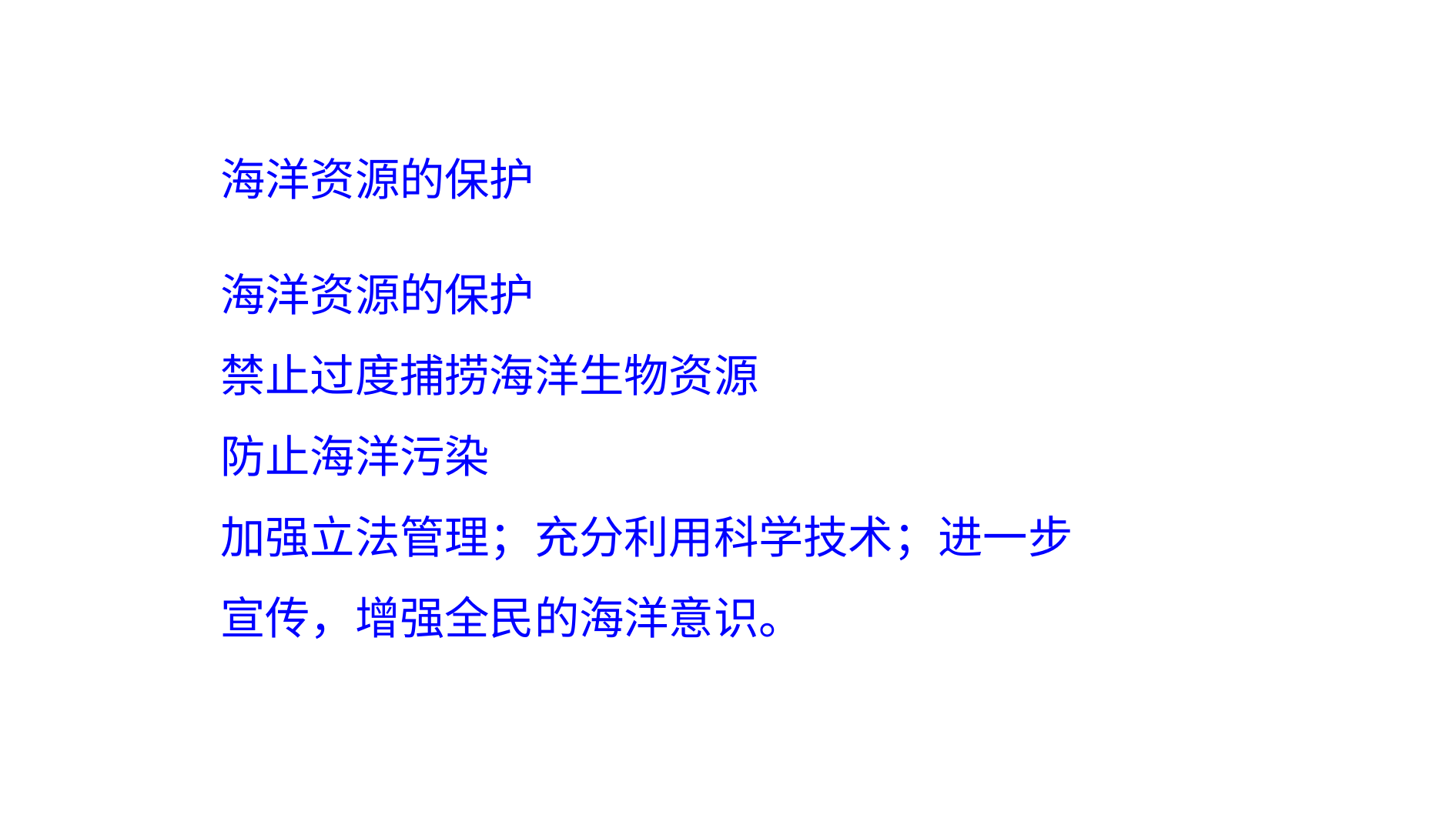

海洋资源的保护
海洋资源的保护
禁止过度捕捞海洋生物资源
防止海洋污染
加强立法管理；充分利用科学技术；进一步宣传，增强全民的海洋意识。